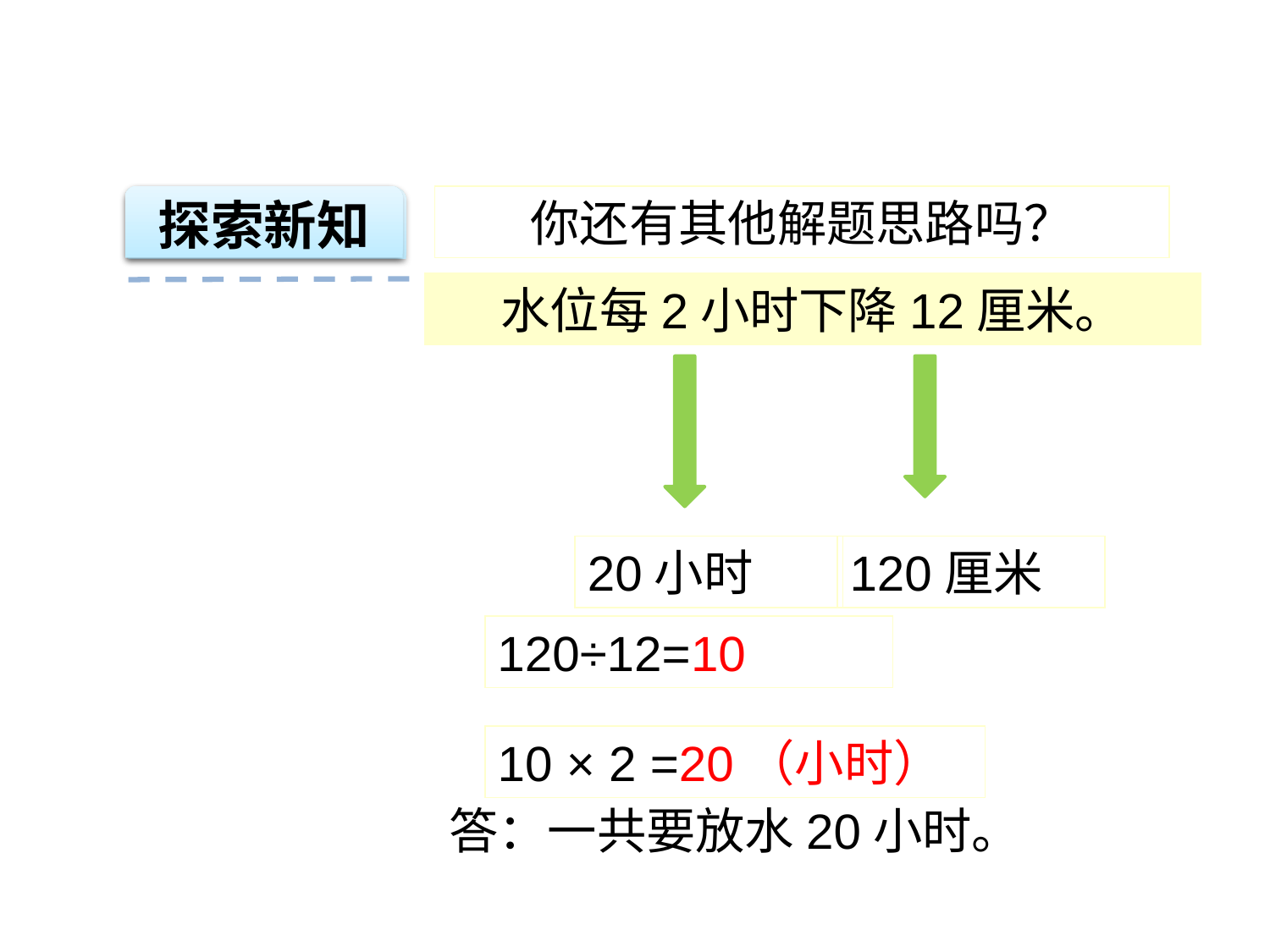

探索新知
你还有其他解题思路吗？

水位每2小时下降12厘米。

20小时
120厘米
120÷12=10
10 × 2 =20（小时）
答：一共要放水20小时。